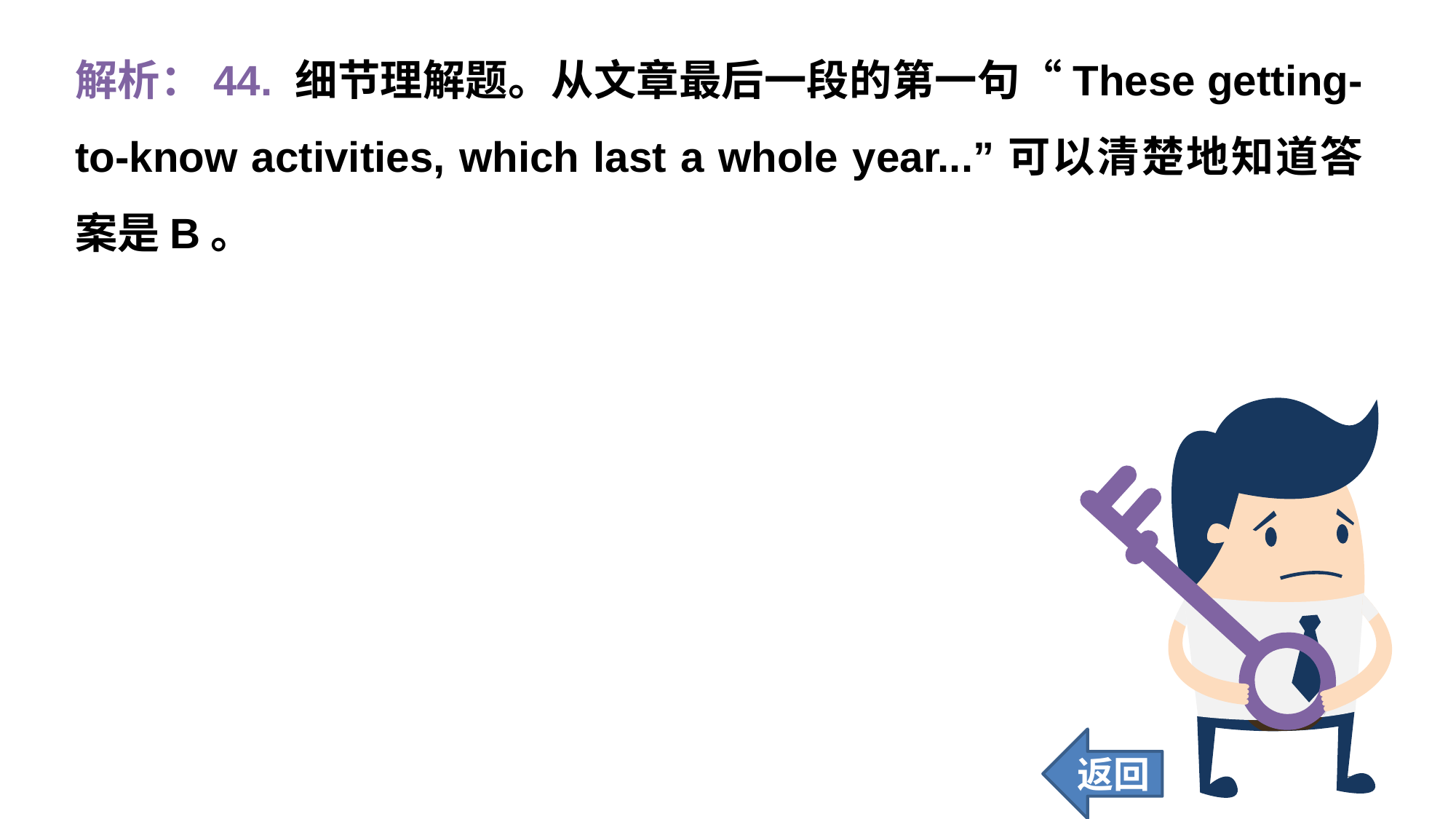

解析：44. 细节理解题。从文章最后一段的第一句“These getting-to-know activities, which last a whole year...”可以清楚地知道答案是B。

返回
372